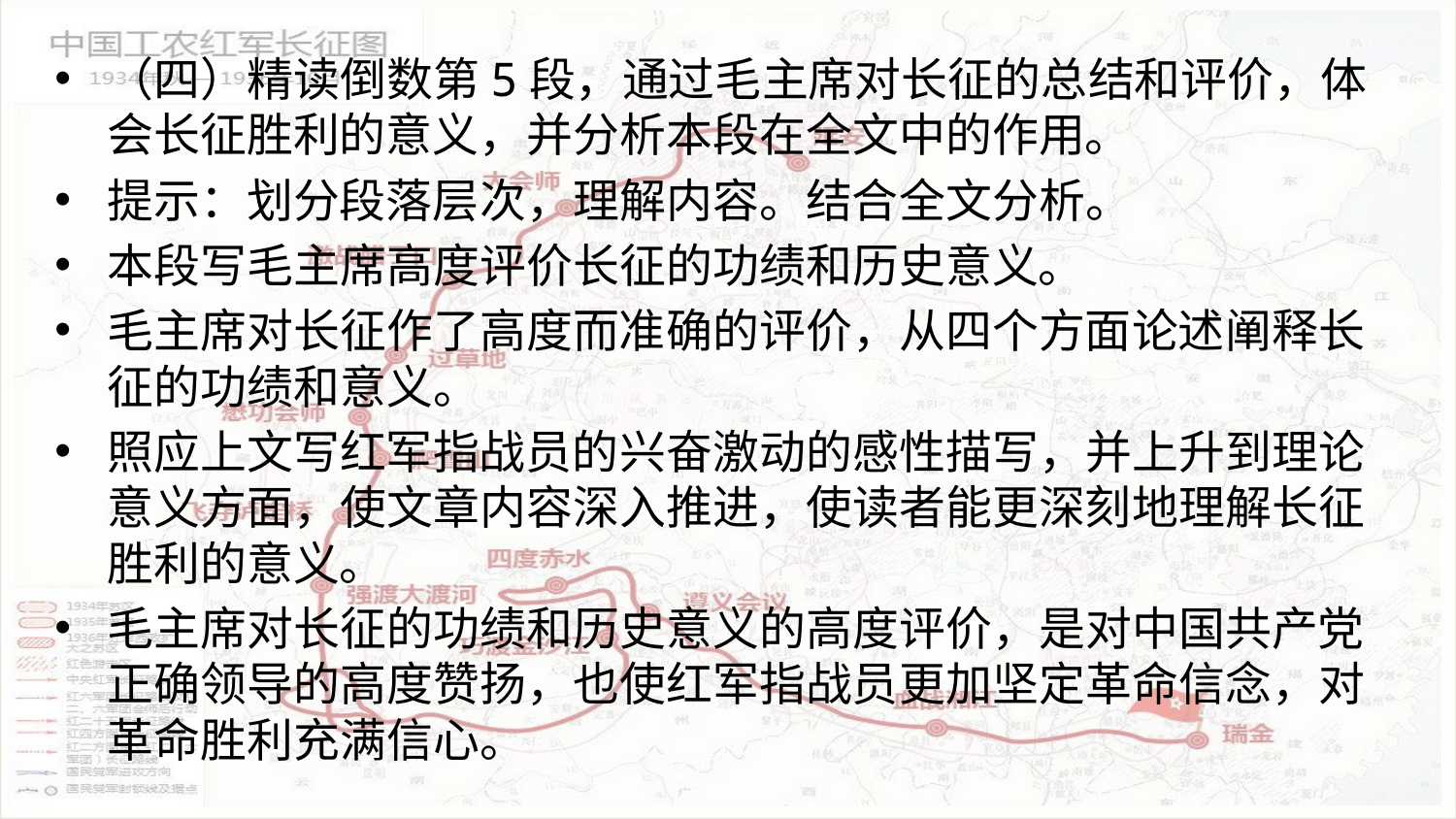

（四）精读倒数第5段，通过毛主席对长征的总结和评价，体会长征胜利的意义，并分析本段在全文中的作用。
提示：划分段落层次，理解内容。结合全文分析。
本段写毛主席高度评价长征的功绩和历史意义。
毛主席对长征作了高度而准确的评价，从四个方面论述阐释长征的功绩和意义。
照应上文写红军指战员的兴奋激动的感性描写，并上升到理论意义方面，使文章内容深入推进，使读者能更深刻地理解长征胜利的意义。
毛主席对长征的功绩和历史意义的高度评价，是对中国共产党正确领导的高度赞扬，也使红军指战员更加坚定革命信念，对革命胜利充满信心。